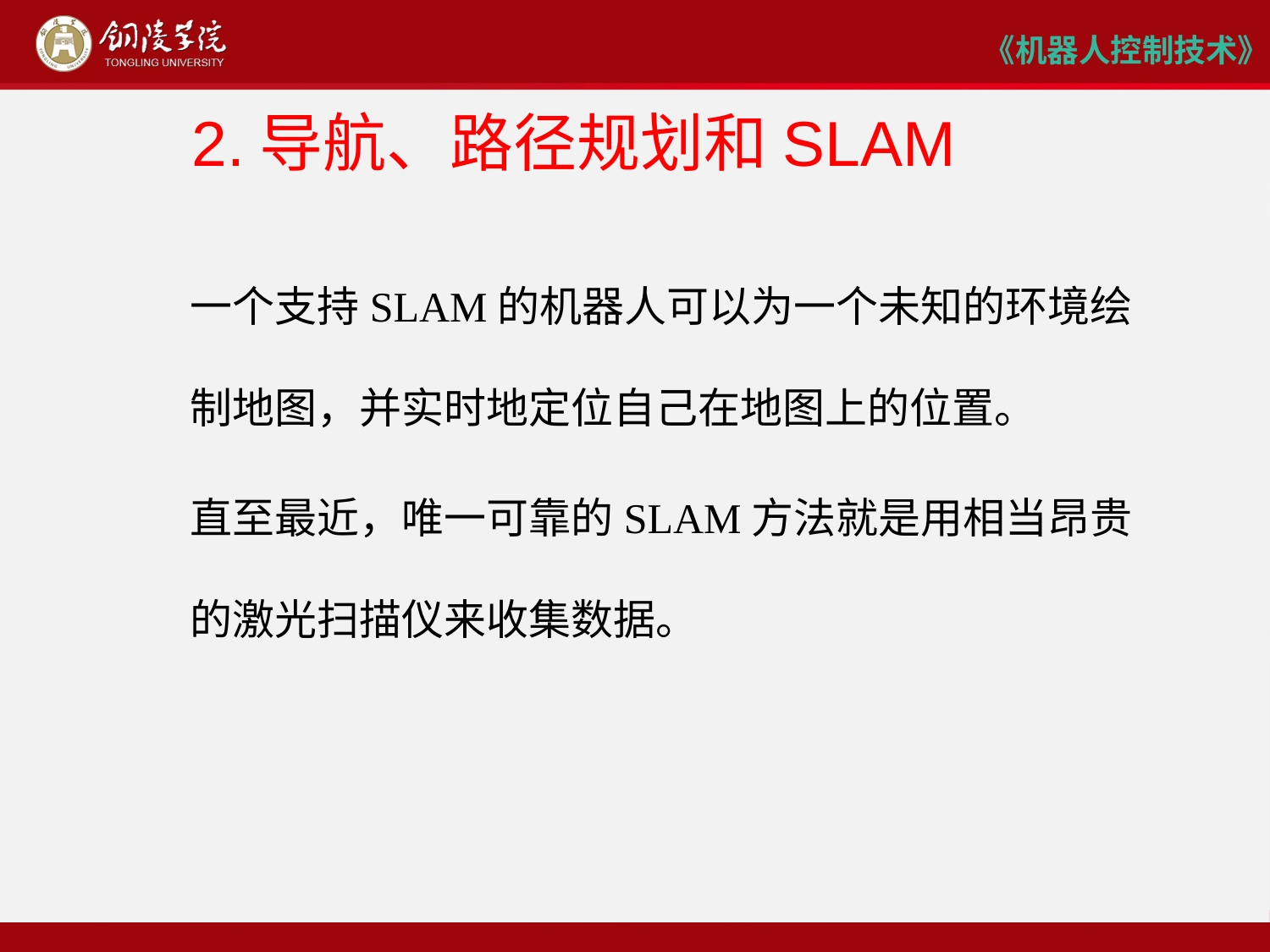

# 2.导航、路径规划和SLAM
一个支持SLAM的机器人可以为一个未知的环境绘制地图，并实时地定位自己在地图上的位置。
直至最近，唯一可靠的SLAM方法就是用相当昂贵的激光扫描仪来收集数据。